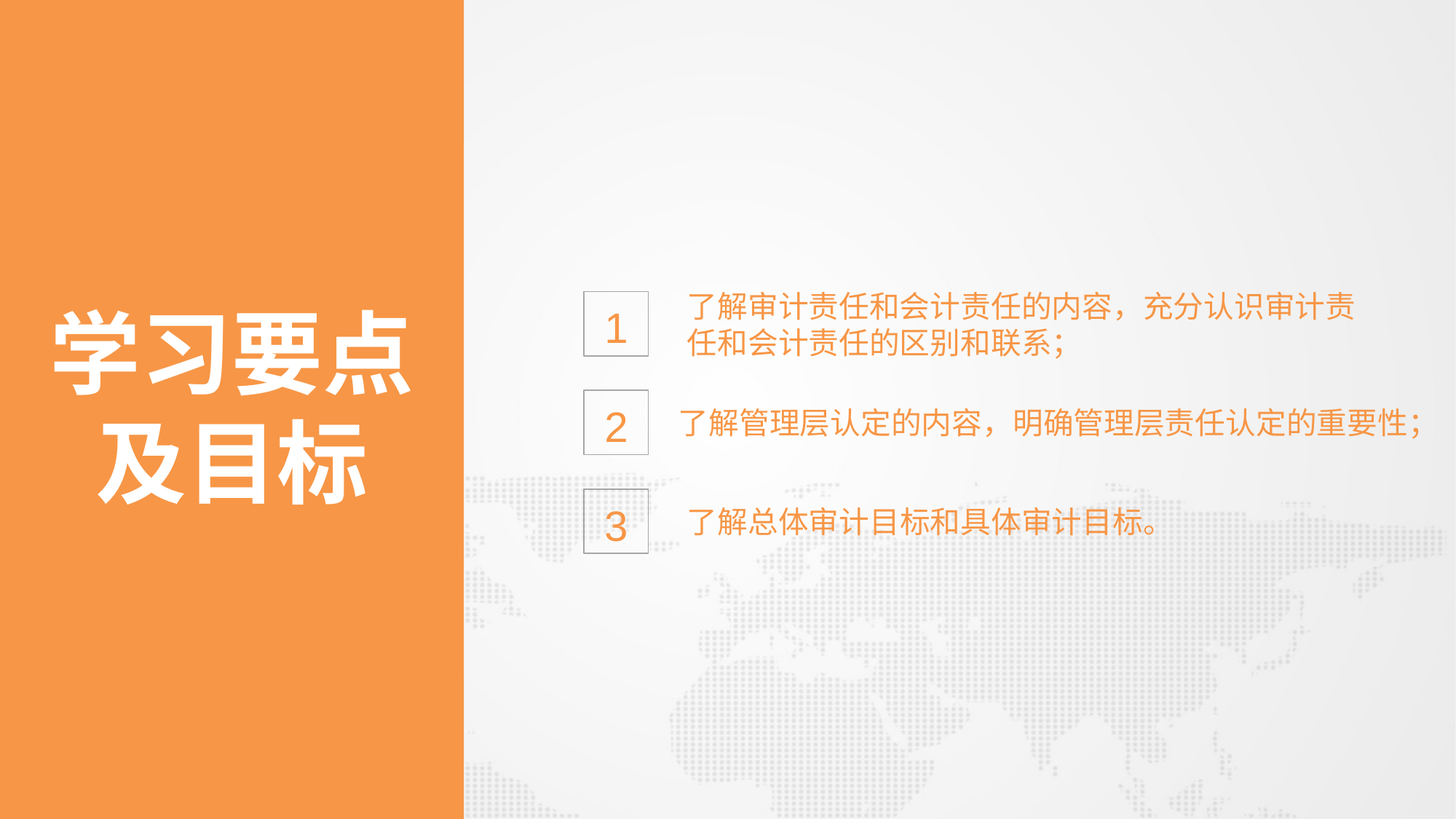

了解审计责任和会计责任的内容，充分认识审计责任和会计责任的区别和联系；

1
学习要点
及目标

2
了解管理层认定的内容，明确管理层责任认定的重要性；

3
了解总体审计目标和具体审计目标。